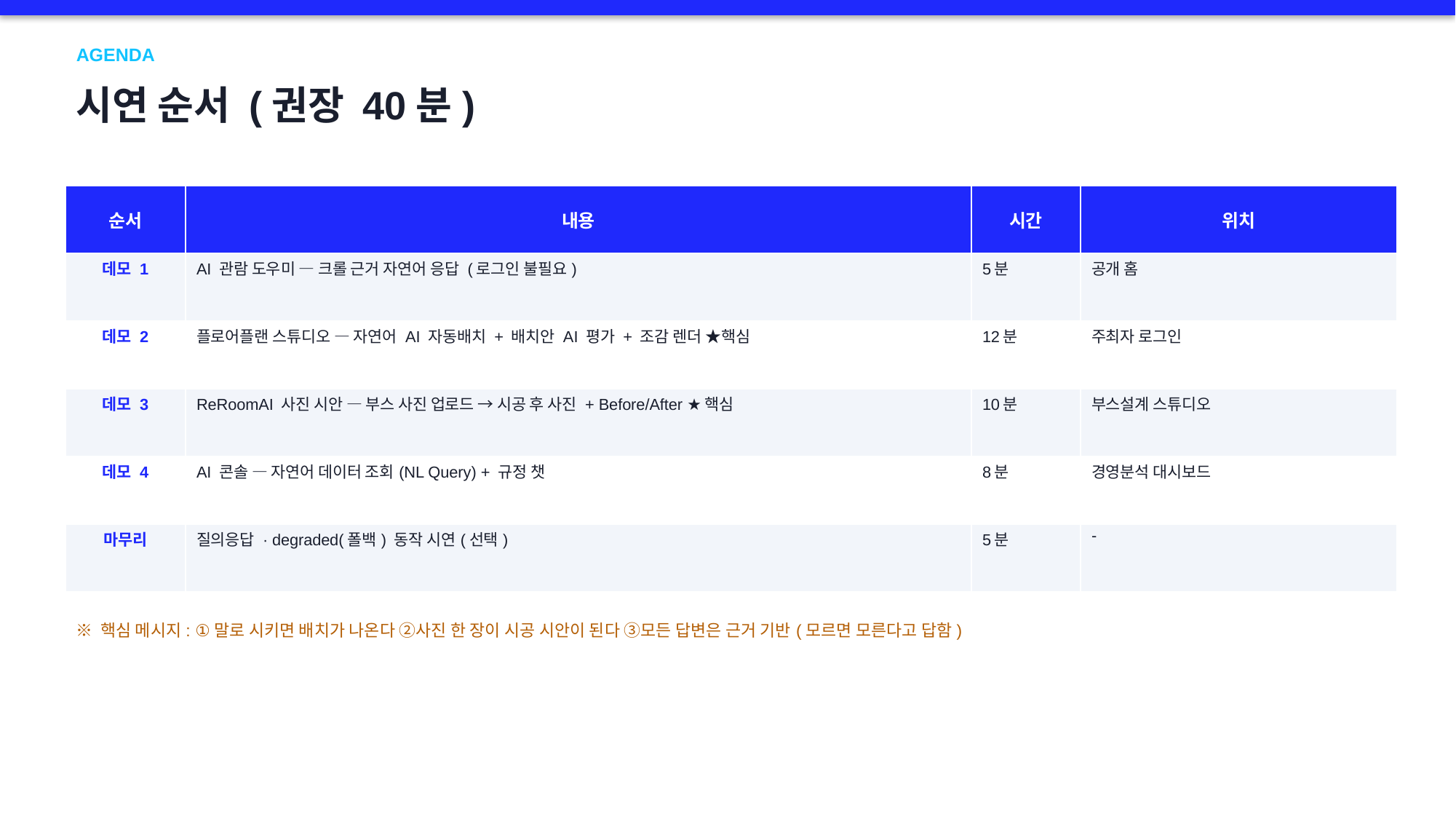

AGENDA
시연 순서 (권장 40분)
| 순서 | 내용 | 시간 | 위치 |
| --- | --- | --- | --- |
| 데모 1 | AI 관람 도우미 — 크롤 근거 자연어 응답 (로그인 불필요) | 5분 | 공개 홈 |
| 데모 2 | 플로어플랜 스튜디오 — 자연어 AI 자동배치 + 배치안 AI 평가 + 조감 렌더 ★핵심 | 12분 | 주최자 로그인 |
| 데모 3 | ReRoomAI 사진 시안 — 부스 사진 업로드 → 시공 후 사진 + Before/After ★핵심 | 10분 | 부스설계 스튜디오 |
| 데모 4 | AI 콘솔 — 자연어 데이터 조회(NL Query) + 규정 챗 | 8분 | 경영분석 대시보드 |
| 마무리 | 질의응답 · degraded(폴백) 동작 시연(선택) | 5분 | - |
※ 핵심 메시지: ①말로 시키면 배치가 나온다 ②사진 한 장이 시공 시안이 된다 ③모든 답변은 근거 기반(모르면 모른다고 답함)